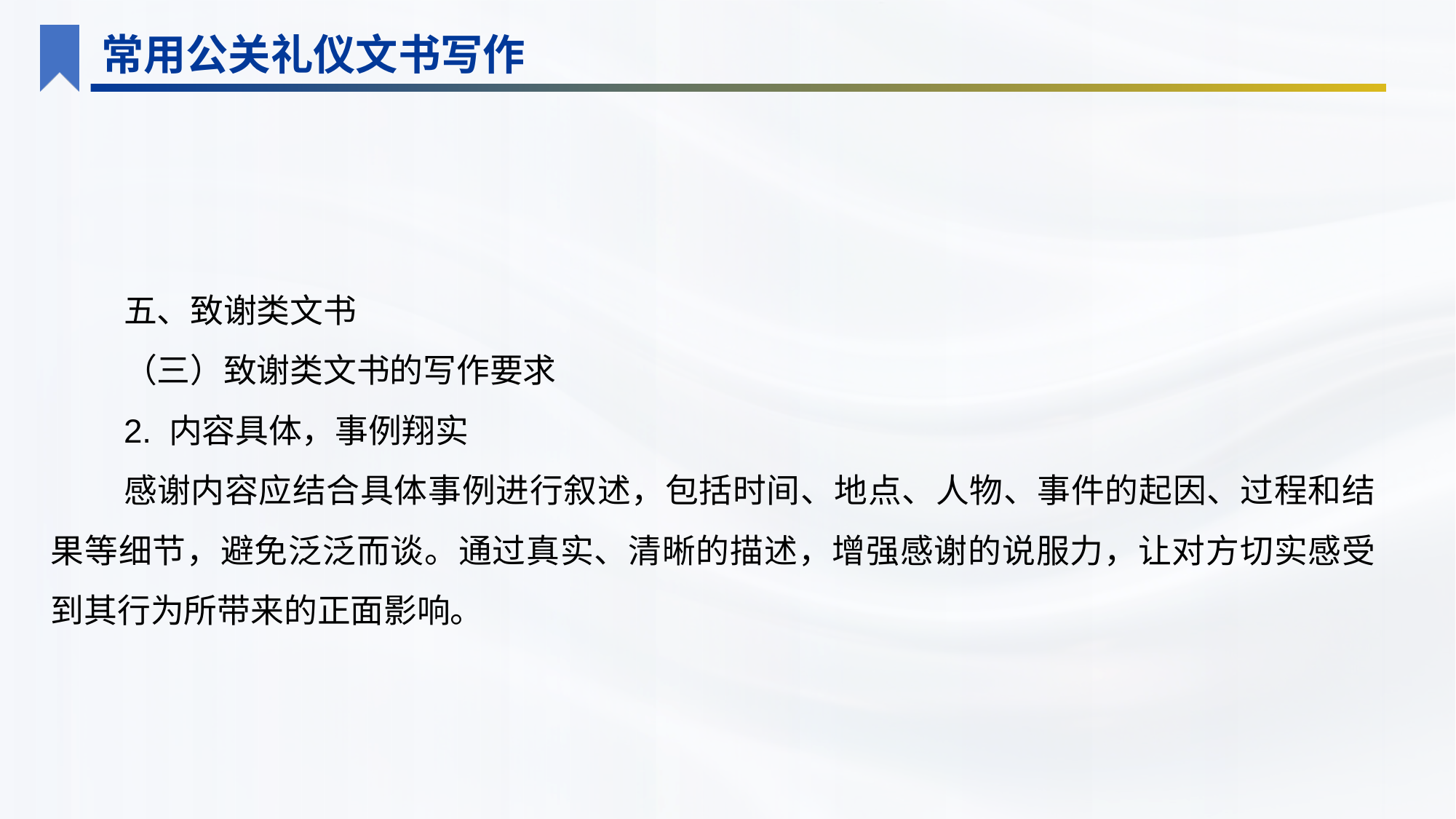

常用公关礼仪文书写作
五、致谢类文书
（三）致谢类文书的写作要求
2. 内容具体，事例翔实
感谢内容应结合具体事例进行叙述，包括时间、地点、人物、事件的起因、过程和结果等细节，避免泛泛而谈。通过真实、清晰的描述，增强感谢的说服力，让对方切实感受到其行为所带来的正面影响。